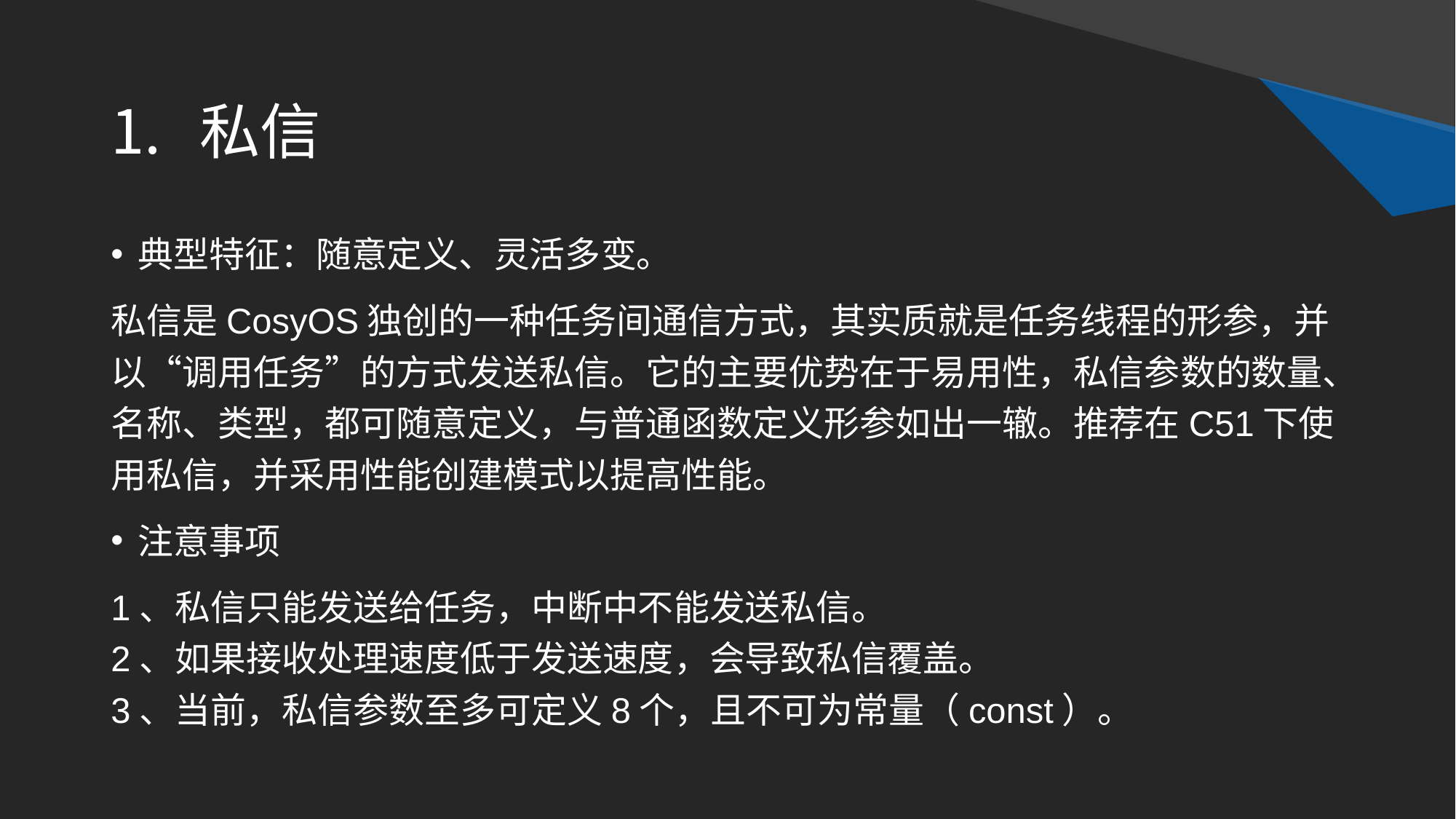

# 私信
典型特征：随意定义、灵活多变。
私信是CosyOS独创的一种任务间通信方式，其实质就是任务线程的形参，并以“调用任务”的方式发送私信。它的主要优势在于易用性，私信参数的数量、名称、类型，都可随意定义，与普通函数定义形参如出一辙。推荐在C51下使用私信，并采用性能创建模式以提高性能。
注意事项
1、私信只能发送给任务，中断中不能发送私信。
2、如果接收处理速度低于发送速度，会导致私信覆盖。
3、当前，私信参数至多可定义8个，且不可为常量（const）。